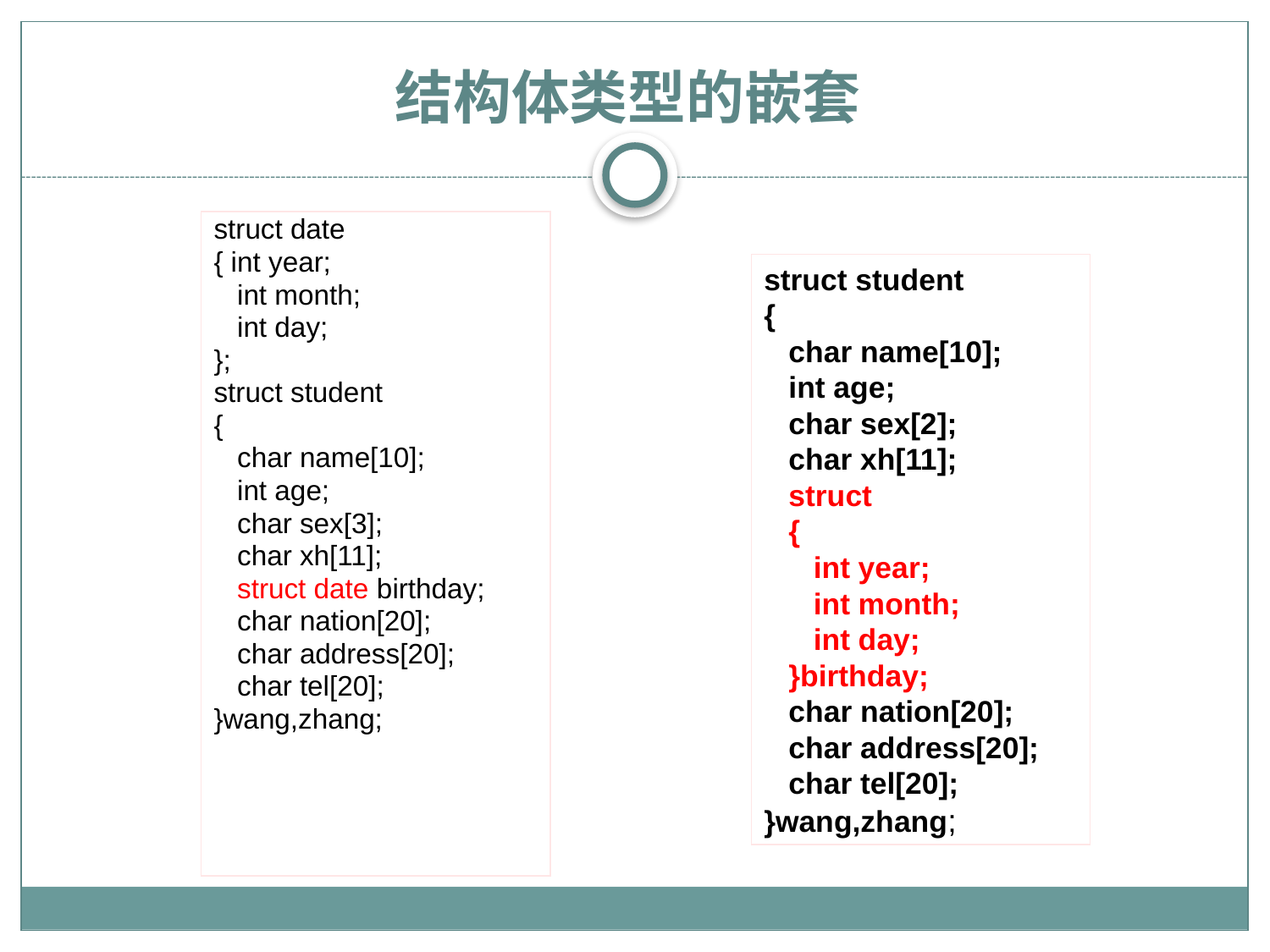

# 结构体类型的嵌套
struct date
{ int year;
   int month;
   int day;
};
struct student
{
   char name[10];
   int age;
   char sex[3];
   char xh[11];
   struct date birthday;
   char nation[20];
   char address[20];
   char tel[20];
}wang,zhang;
struct student
{
   char name[10];
   int age;
   char sex[2];
   char xh[11];
   struct
   {
      int year;
      int month;
      int day;
   }birthday;
   char nation[20];
   char address[20];
   char tel[20];
}wang,zhang;